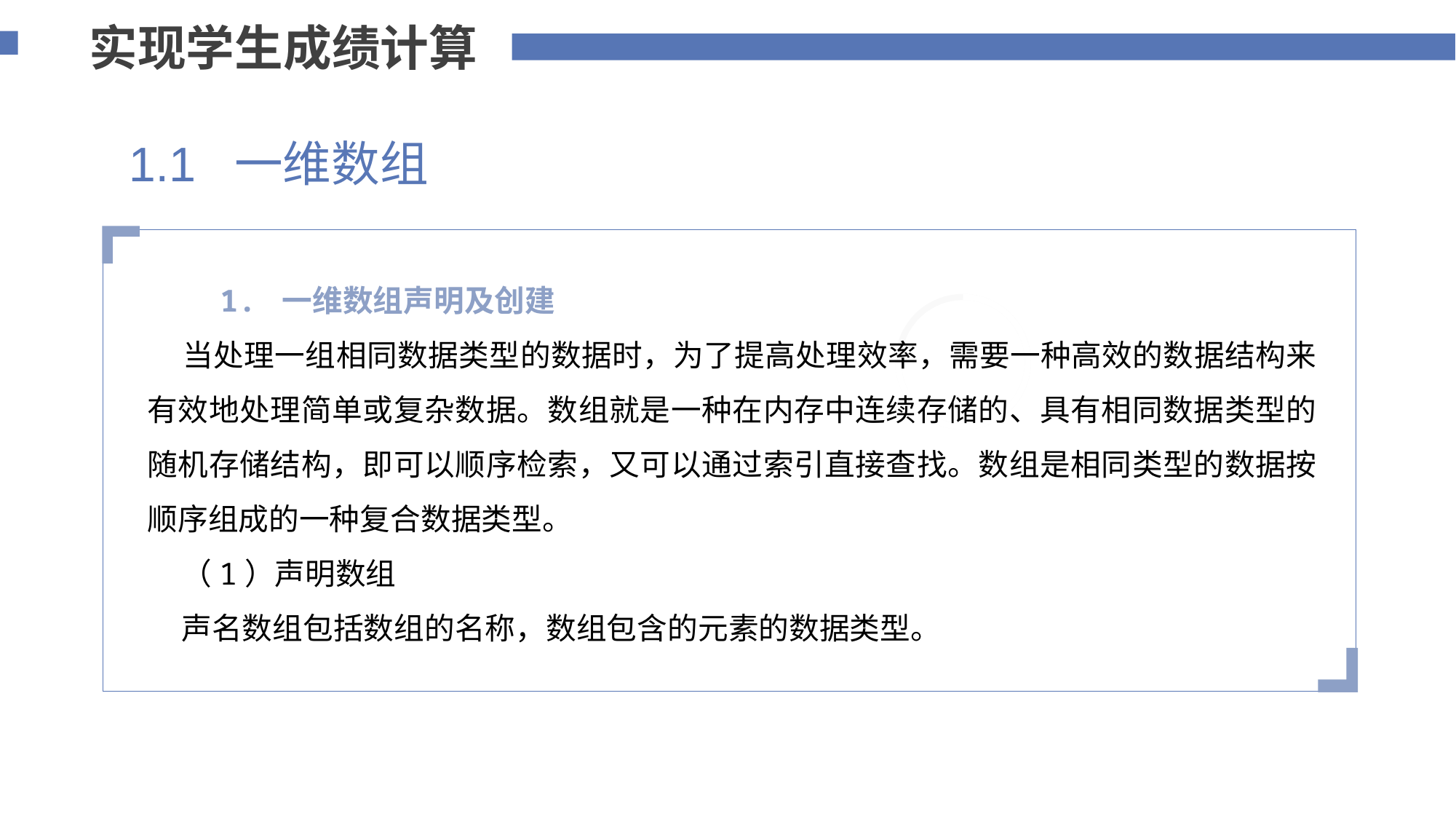

实现学生成绩计算

1.1  一维数组

    1. 一维数组声明及创建
    当处理一组相同数据类型的数据时，为了提高处理效率，需要一种高效的数据结构来有效地处理简单或复杂数据。数组就是一种在内存中连续存储的、具有相同数据类型的随机存储结构，即可以顺序检索，又可以通过索引直接查找。数组是相同类型的数据按顺序组成的一种复合数据类型。
    （1）声明数组
    声名数组包括数组的名称，数组包含的元素的数据类型。

添加标题内容
您的内容打在这里，或者通过复制您的文本后，在此框中选择粘贴，并选择只保留文字。

75%